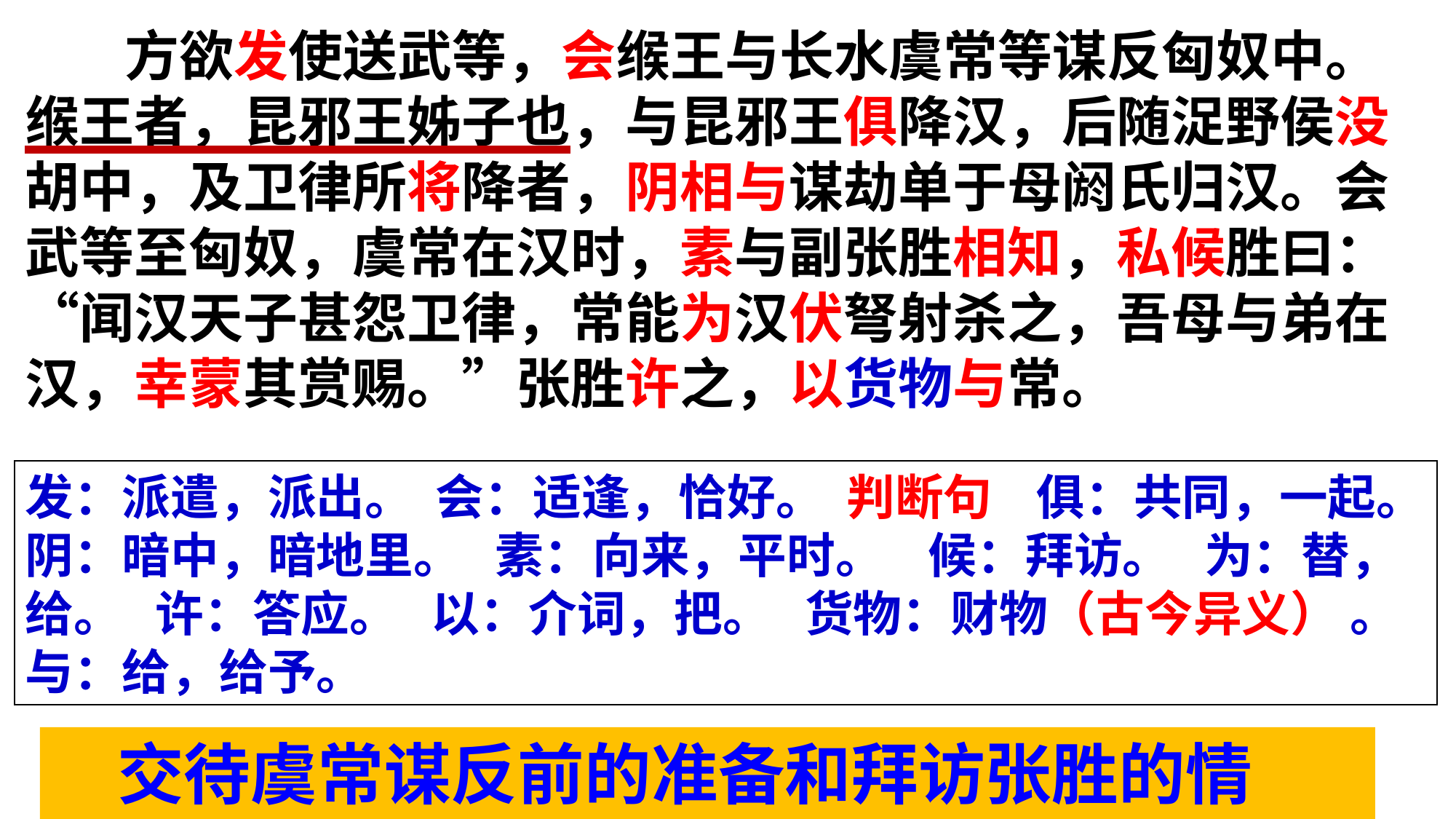

方欲发使送武等，会缑王与长水虞常等谋反匈奴中。缑王者，昆邪王姊子也，与昆邪王俱降汉，后随浞野侯没胡中，及卫律所将降者，阴相与谋劫单于母阏氏归汉。会武等至匈奴，虞常在汉时，素与副张胜相知，私候胜曰：“闻汉天子甚怨卫律，常能为汉伏弩射杀之，吾母与弟在汉，幸蒙其赏赐。”张胜许之，以货物与常。
发：派遣，派出。  会：适逢，恰好。  判断句    俱：共同，一起。 阴：暗中，暗地里。   素：向来，平时。    候：拜访。   为：替，给。   许：答应。   以：介词，把。   货物：财物（古今异义） 。与：给，给予。
　交待虞常谋反前的准备和拜访张胜的情况。